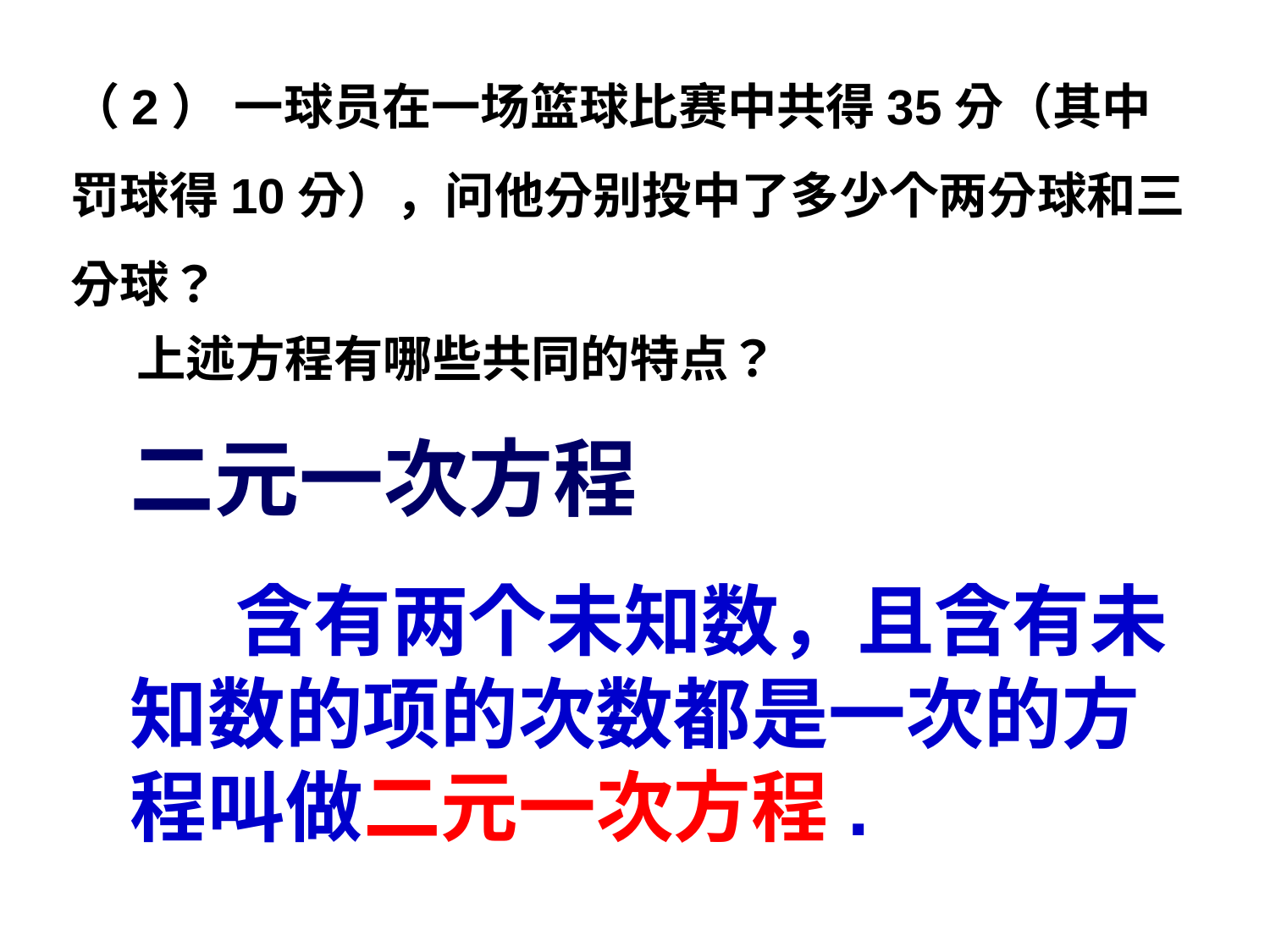

（2） 一球员在一场篮球比赛中共得35分（其中罚球得10分），问他分别投中了多少个两分球和三分球？
 上述方程有哪些共同的特点？
二元一次方程
    含有两个未知数，且含有未知数的项的次数都是一次的方程叫做二元一次方程.